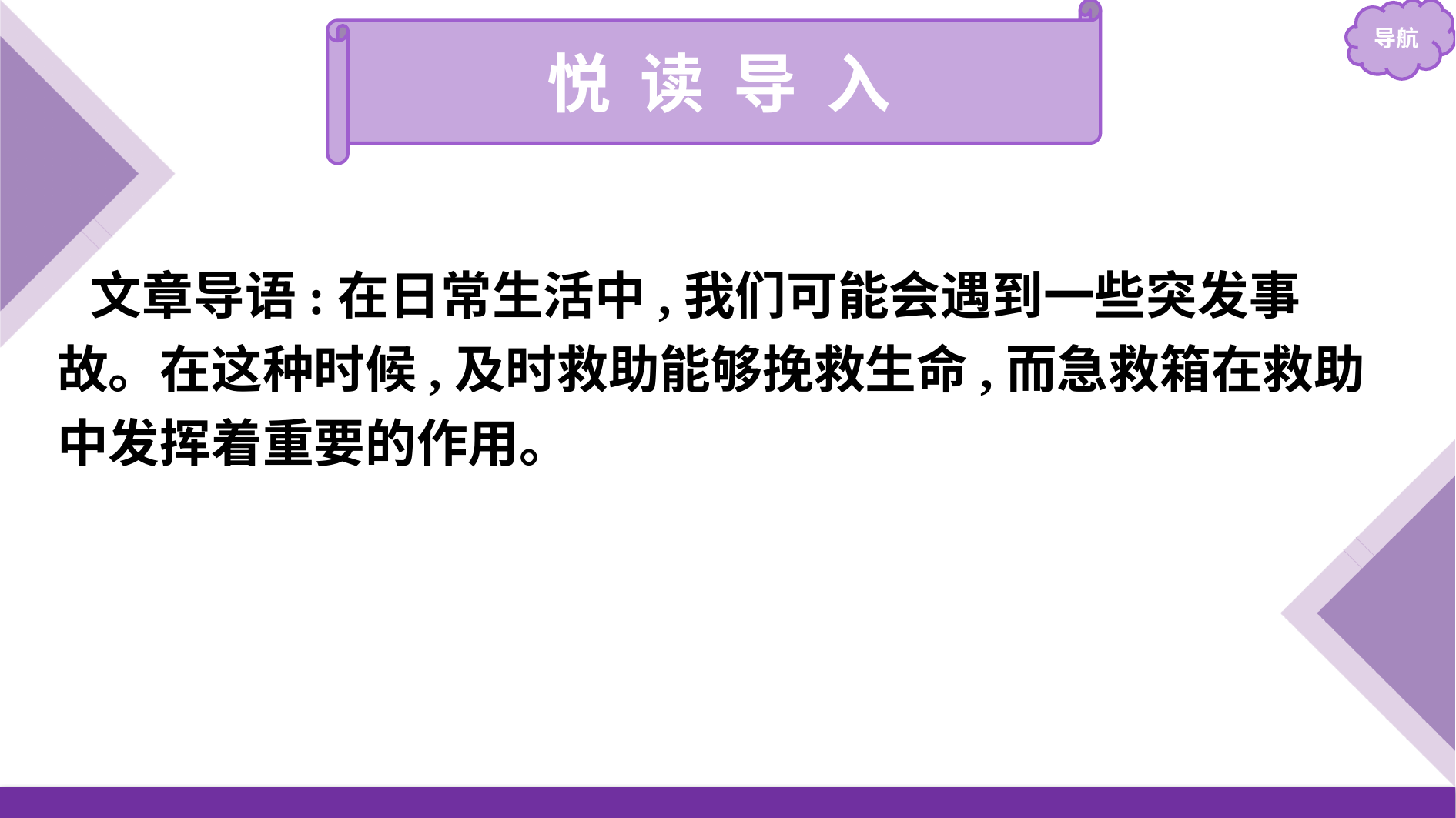

悦  读  导  入
文章导语:在日常生活中,我们可能会遇到一些突发事故。在这种时候,及时救助能够挽救生命,而急救箱在救助中发挥着重要的作用。